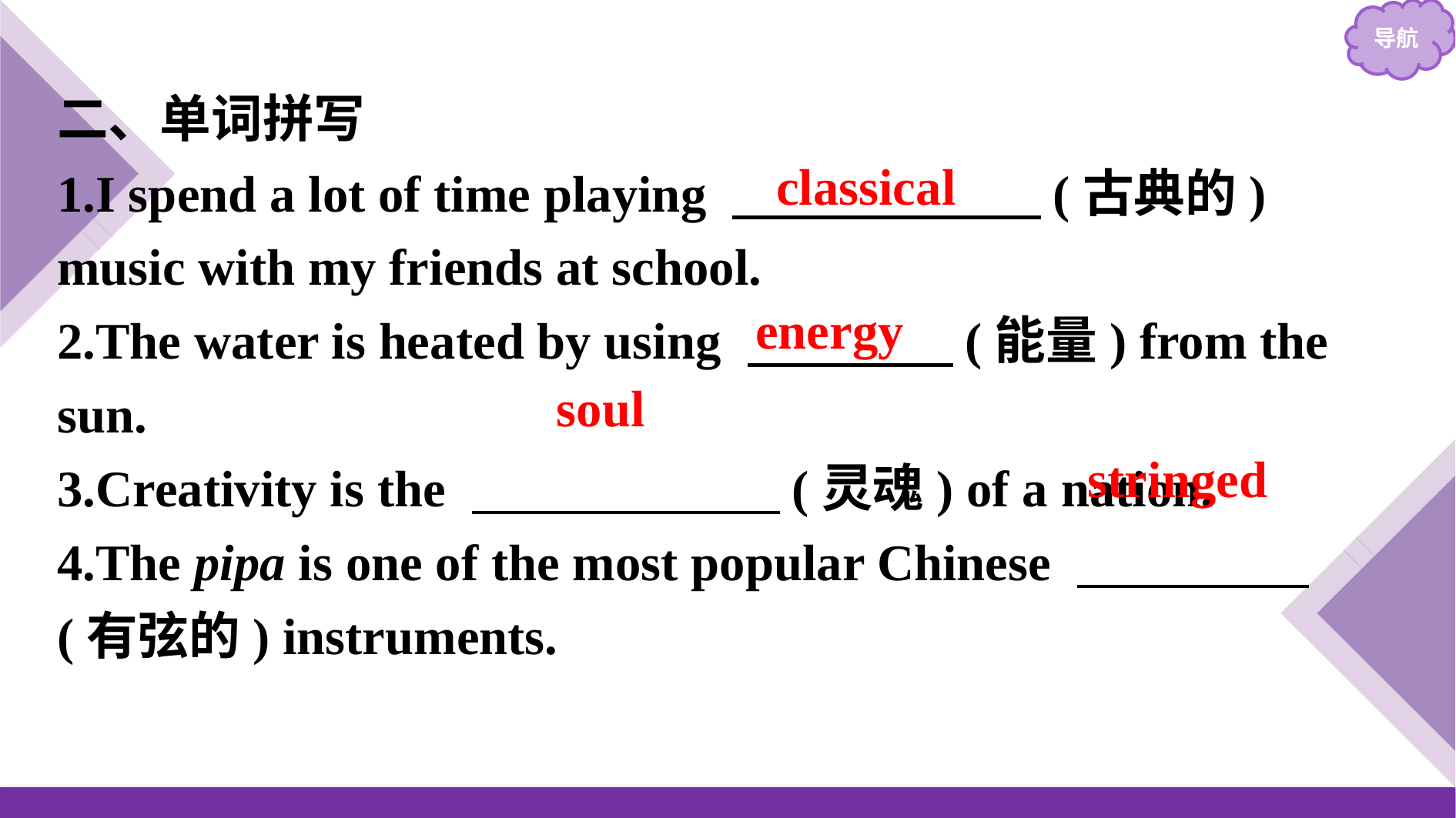

二、单词拼写
1.I spend a lot of time playing 　　　　　　(古典的) music with my friends at school.
2.The water is heated by using 　　　　(能量) from the sun.
3.Creativity is the 　　　　　　(灵魂) of a nation.
4.The pipa is one of the most popular Chinese 　　　　 (有弦的) instruments.
classical
energy
soul
stringed